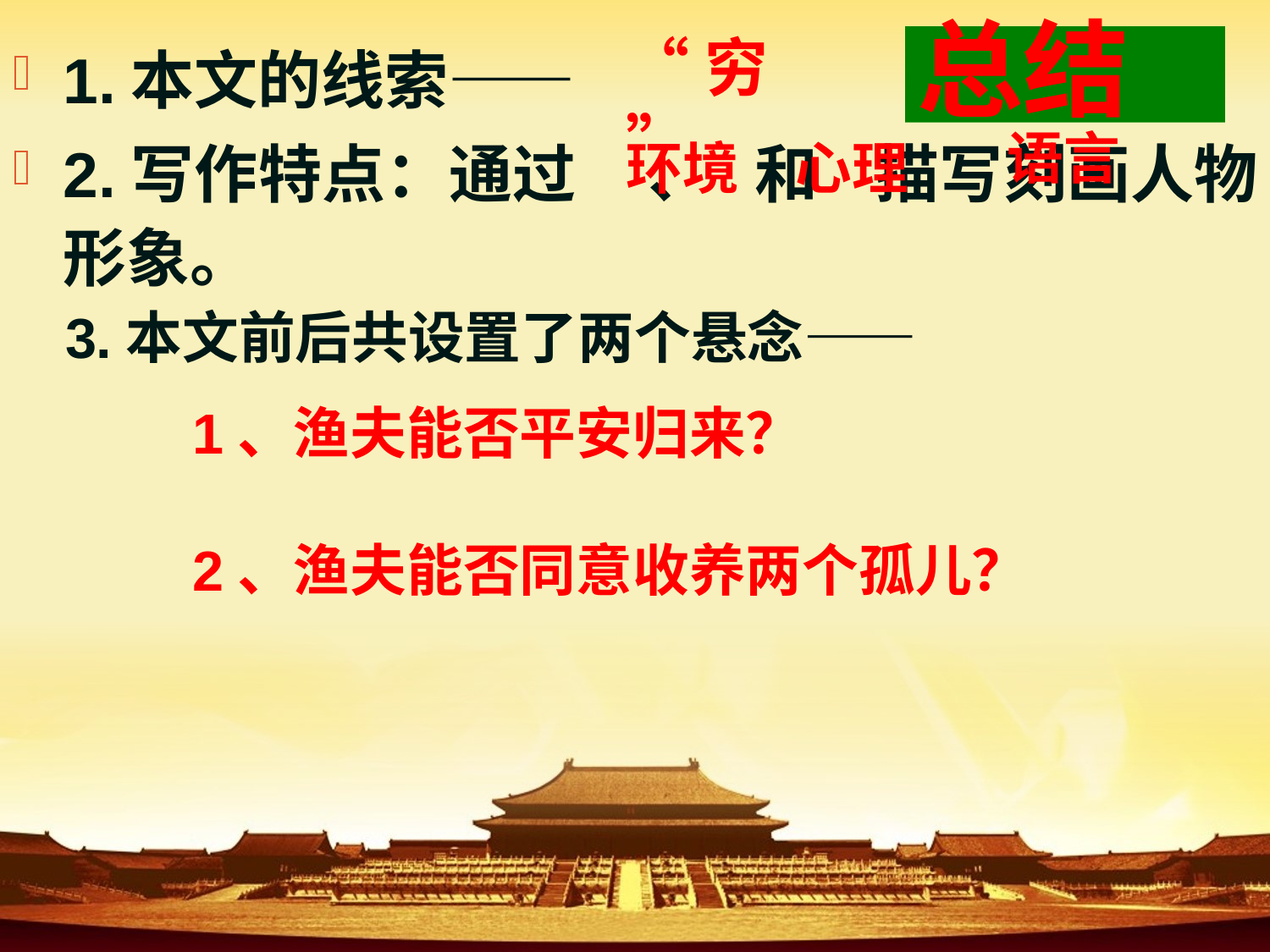

“穷”
1.本文的线索——
2.写作特点：通过     、   和    描写刻画人物形象。
# 总结
语言
环境
心理
3.本文前后共设置了两个悬念——
1、渔夫能否平安归来？
2、渔夫能否同意收养两个孤儿？